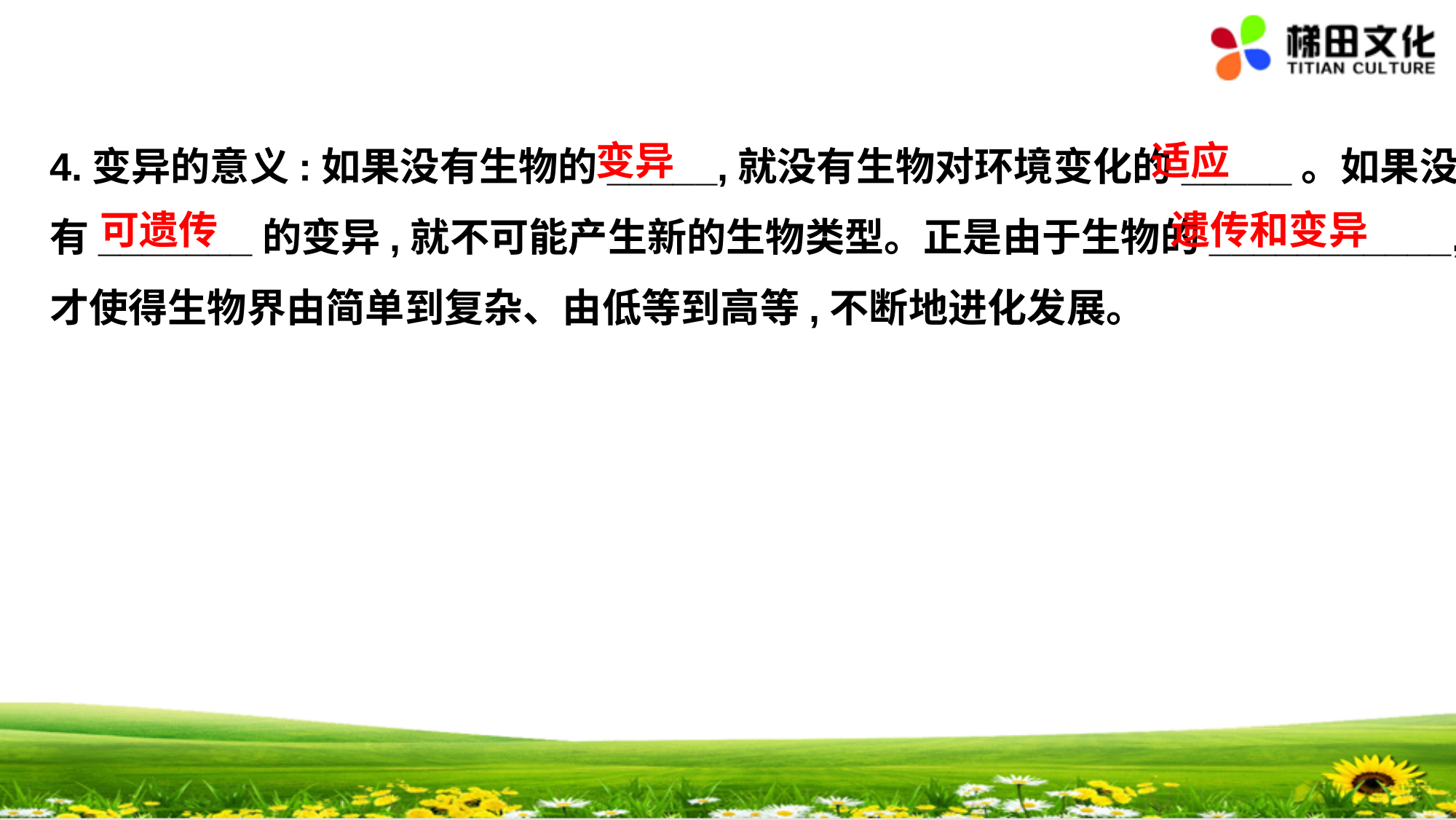

变异
适应
4.变异的意义:如果没有生物的_____,就没有生物对环境变化的_____。如果没
有_______的变异,就不可能产生新的生物类型。正是由于生物的___________,
才使得生物界由简单到复杂、由低等到高等,不断地进化发展。
可遗传
遗传和变异